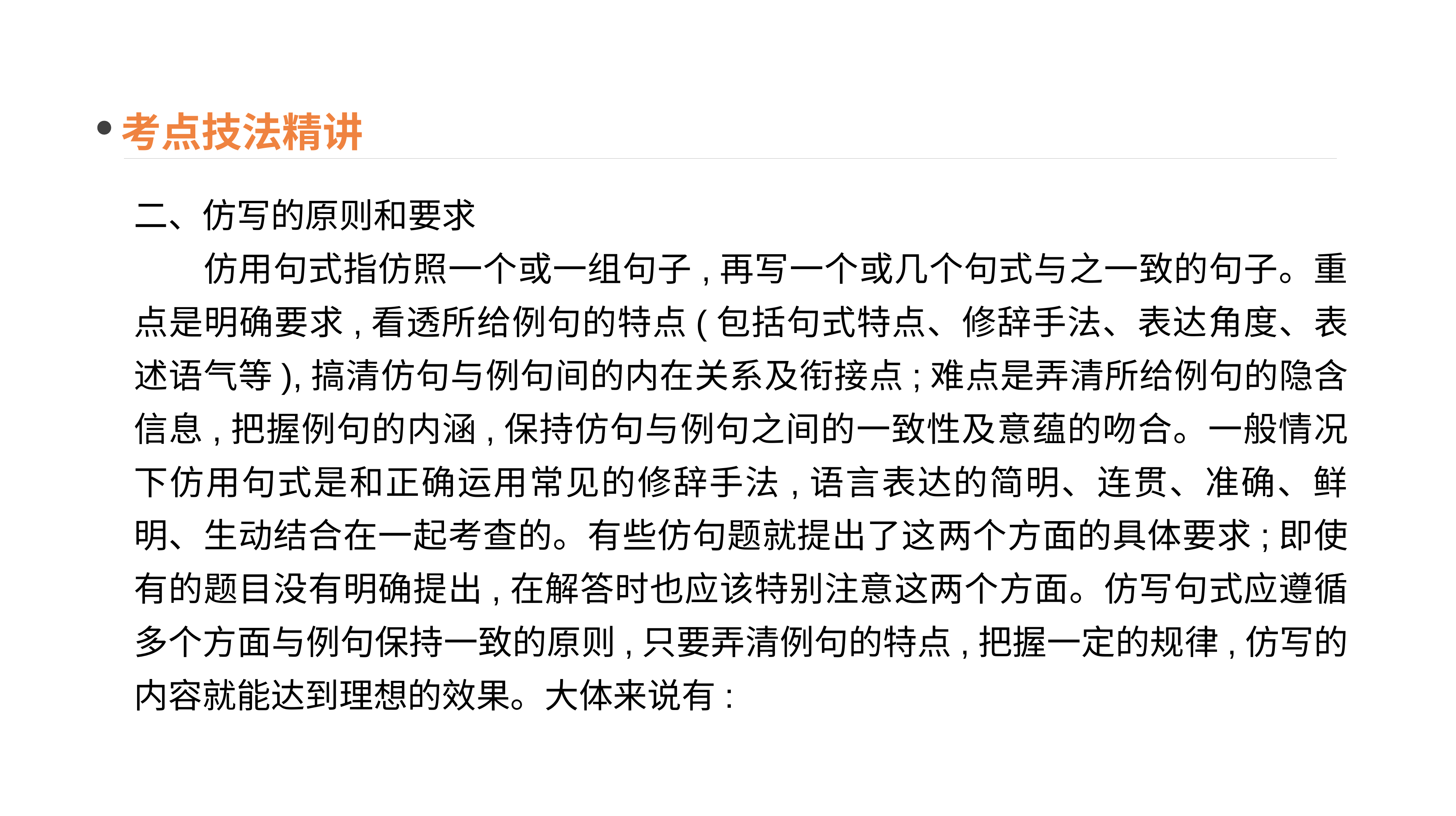

考点技法精讲

二、仿写的原则和要求
　　仿用句式指仿照一个或一组句子,再写一个或几个句式与之一致的句子。重点是明确要求,看透所给例句的特点(包括句式特点、修辞手法、表达角度、表述语气等),搞清仿句与例句间的内在关系及衔接点;难点是弄清所给例句的隐含信息,把握例句的内涵,保持仿句与例句之间的一致性及意蕴的吻合。一般情况下仿用句式是和正确运用常见的修辞手法,语言表达的简明、连贯、准确、鲜明、生动结合在一起考查的。有些仿句题就提出了这两个方面的具体要求;即使有的题目没有明确提出,在解答时也应该特别注意这两个方面。仿写句式应遵循多个方面与例句保持一致的原则,只要弄清例句的特点,把握一定的规律,仿写的内容就能达到理想的效果。大体来说有: